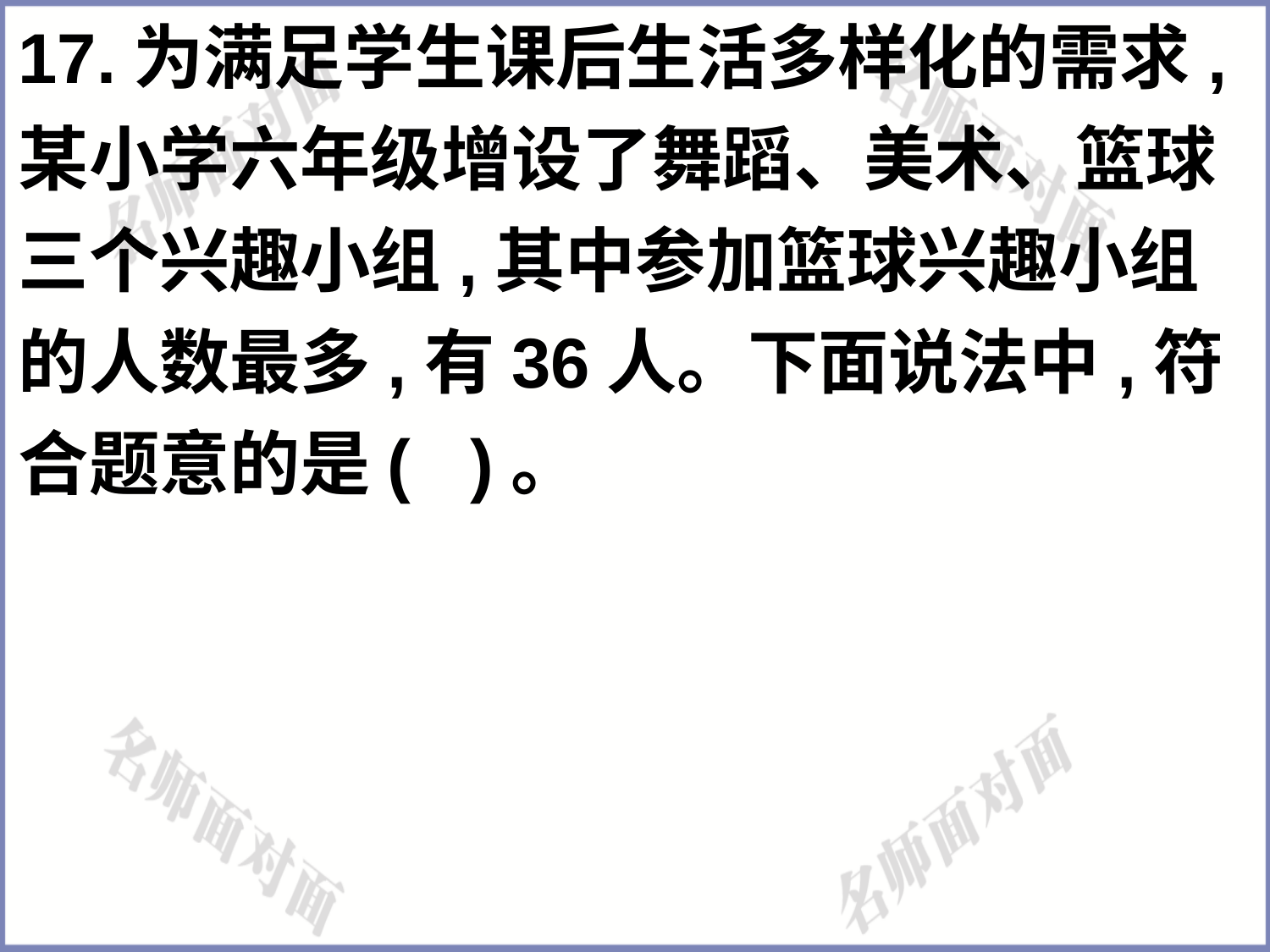

17.为满足学生课后生活多样化的需求,某小学六年级增设了舞蹈、美术、篮球三个兴趣小组,其中参加篮球兴趣小组的人数最多,有36人。下面说法中,符合题意的是(   )。